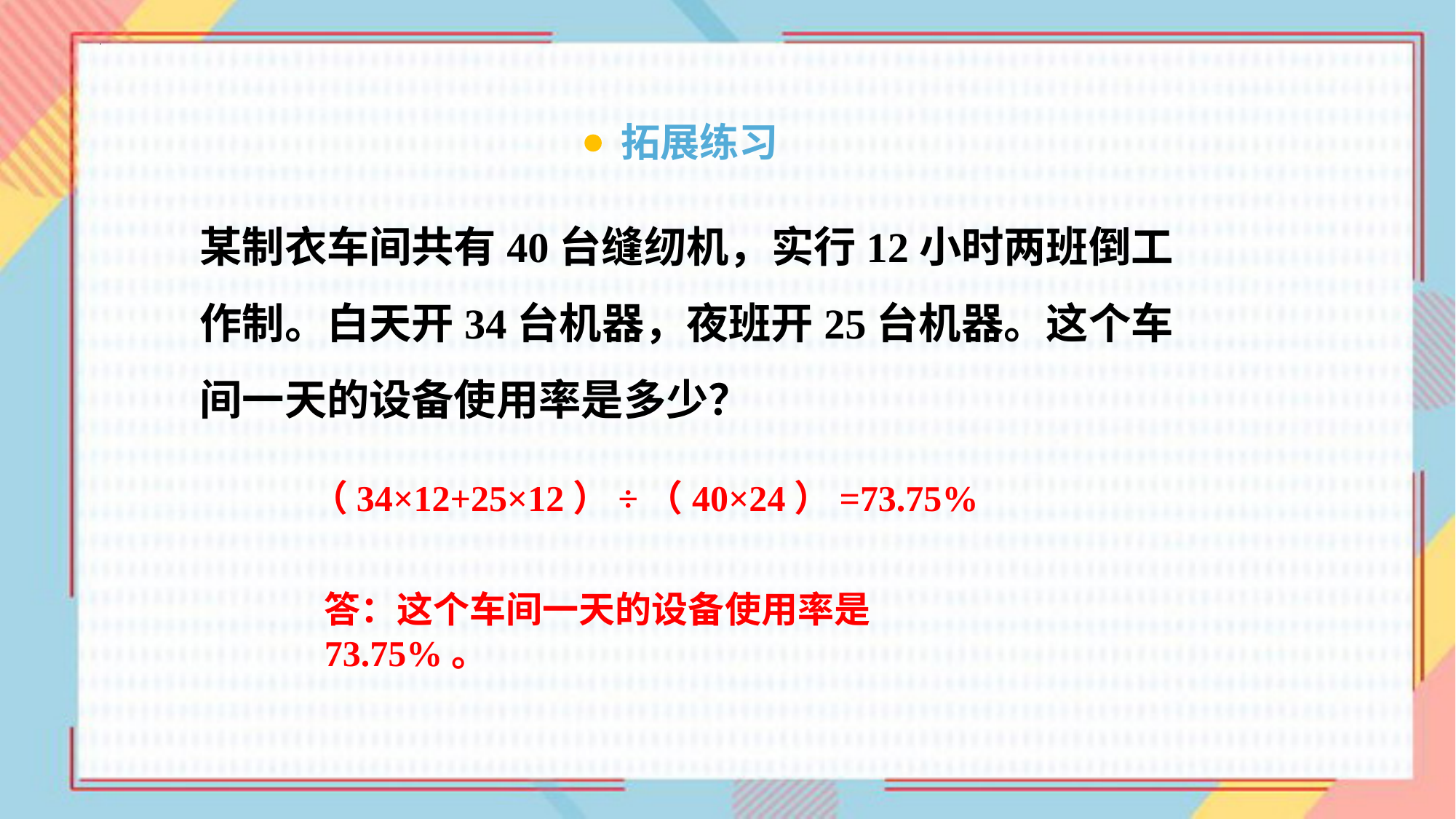

拓展练习

某制衣车间共有40台缝纫机，实行12小时两班倒工作制。白天开34台机器，夜班开25台机器。这个车间一天的设备使用率是多少？
（34×12+25×12）÷（40×24）=73.75%
答：这个车间一天的设备使用率是73.75%。